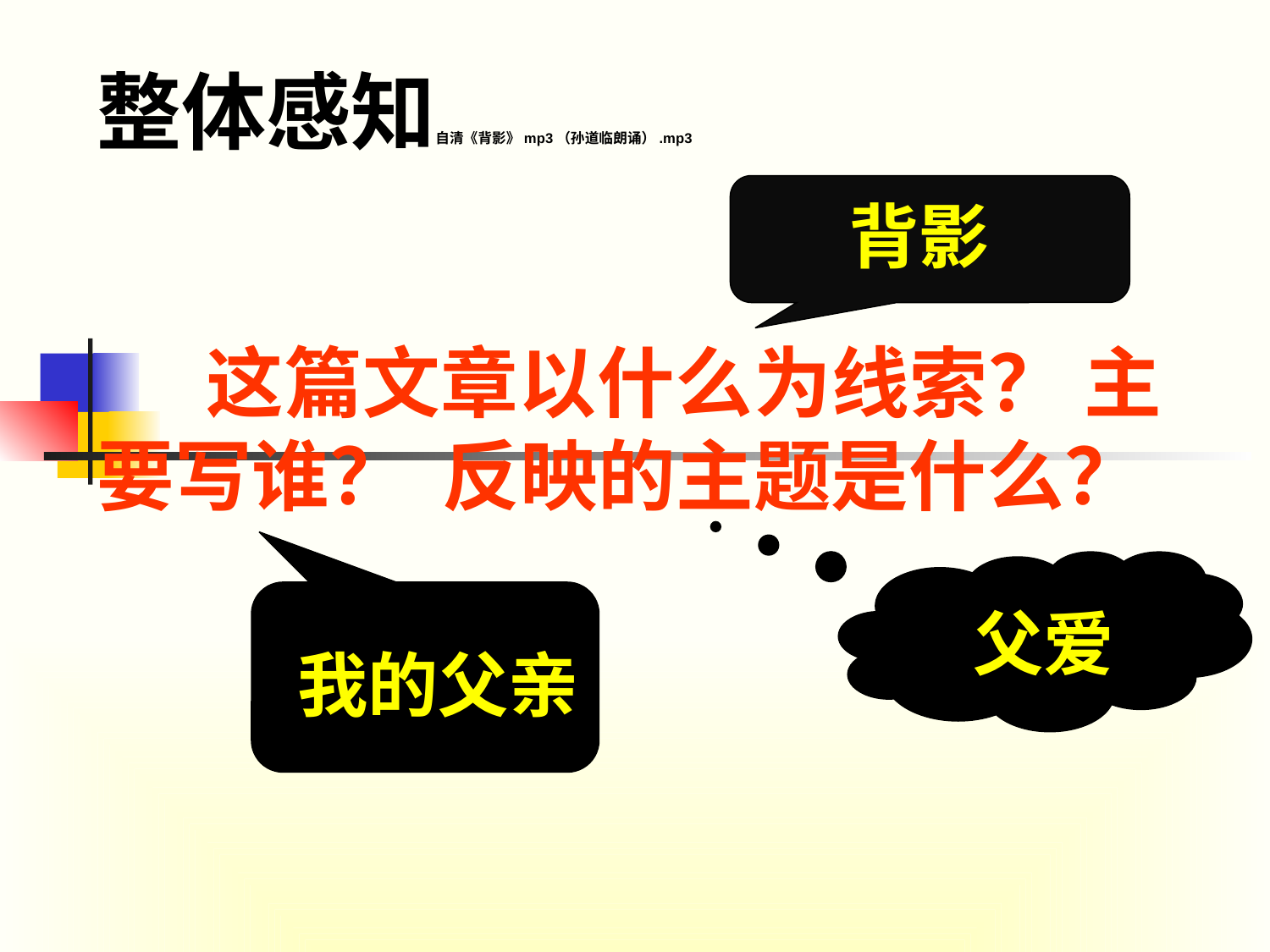

整体感知自清《背影》mp3（孙道临朗诵）.mp3

背影
     这篇文章以什么为线索？ 主要写谁？  反映的主题是什么？

父爱

我的父亲